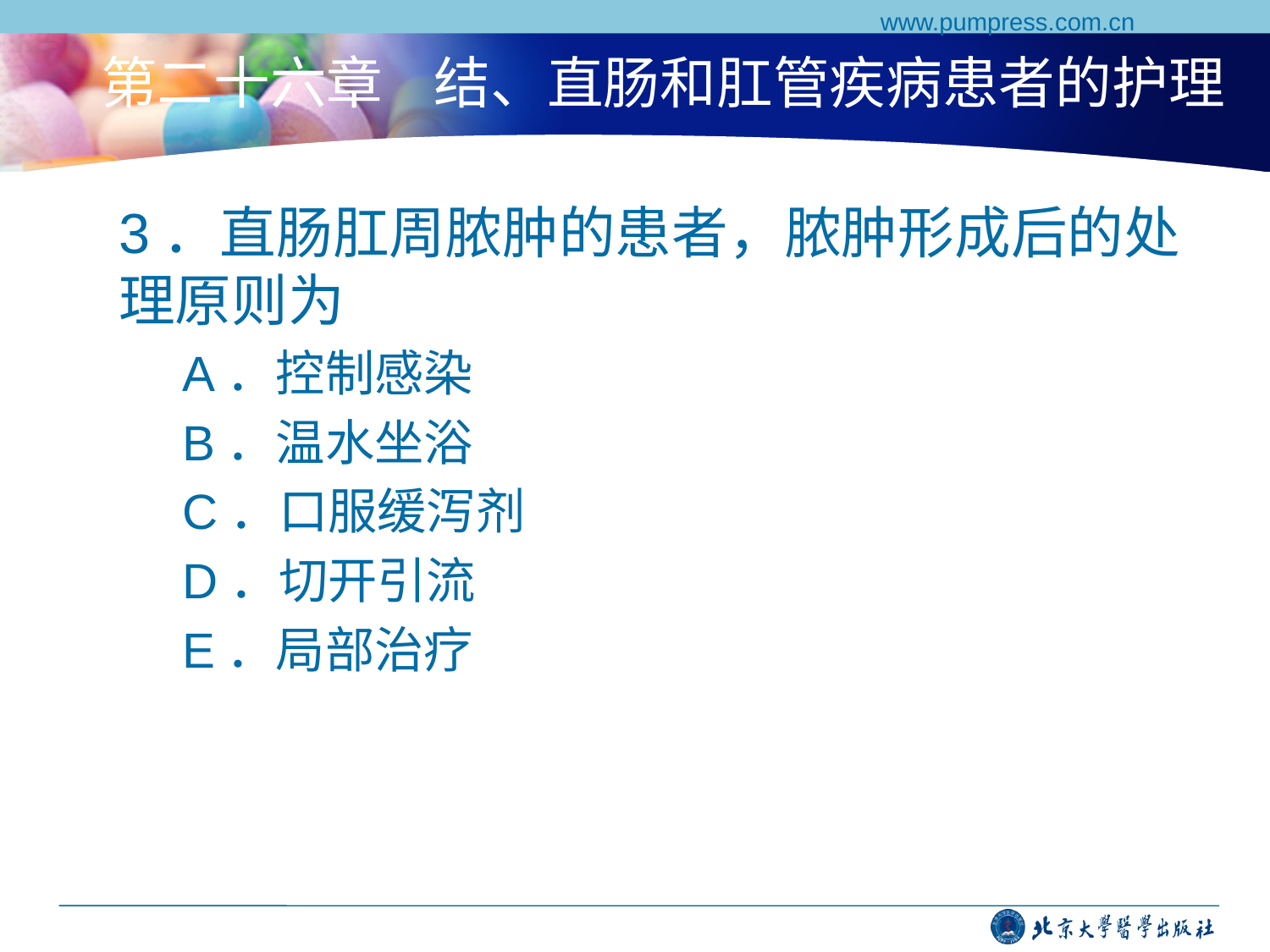

www.pumpress.com.cn
# 第二十六章    结、直肠和肛管疾病患者的护理
3．直肠肛周脓肿的患者，脓肿形成后的处理原则为
A．控制感染
B．温水坐浴
C．口服缓泻剂
D．切开引流
E．局部治疗